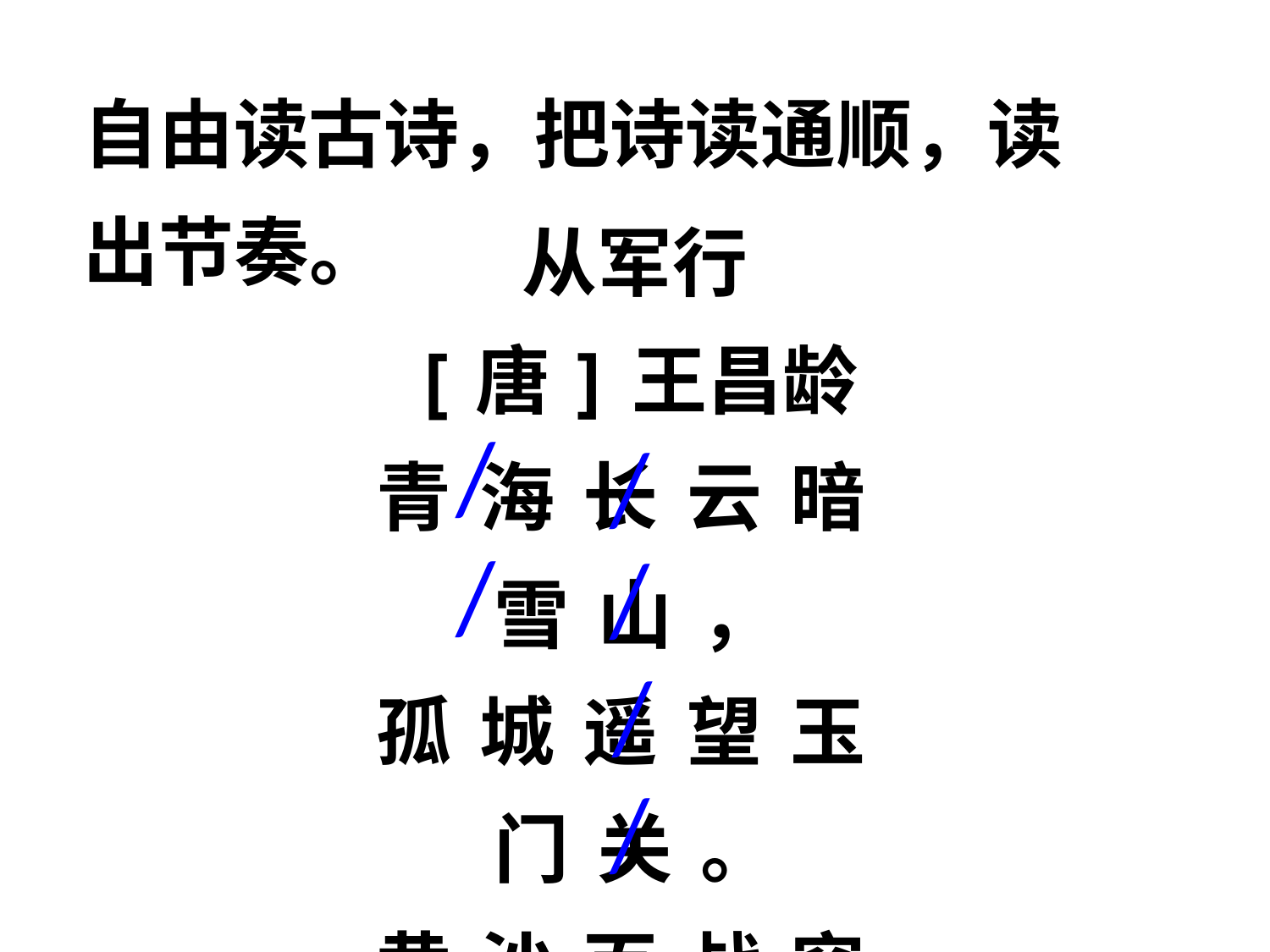

自由读古诗，把诗读通顺，读出节奏。
从军行
[唐]王昌龄
青海长云暗雪山，
孤城遥望玉门关。
黄沙百战穿金甲，
不破楼兰终不还。
/
/
/
/
/
/